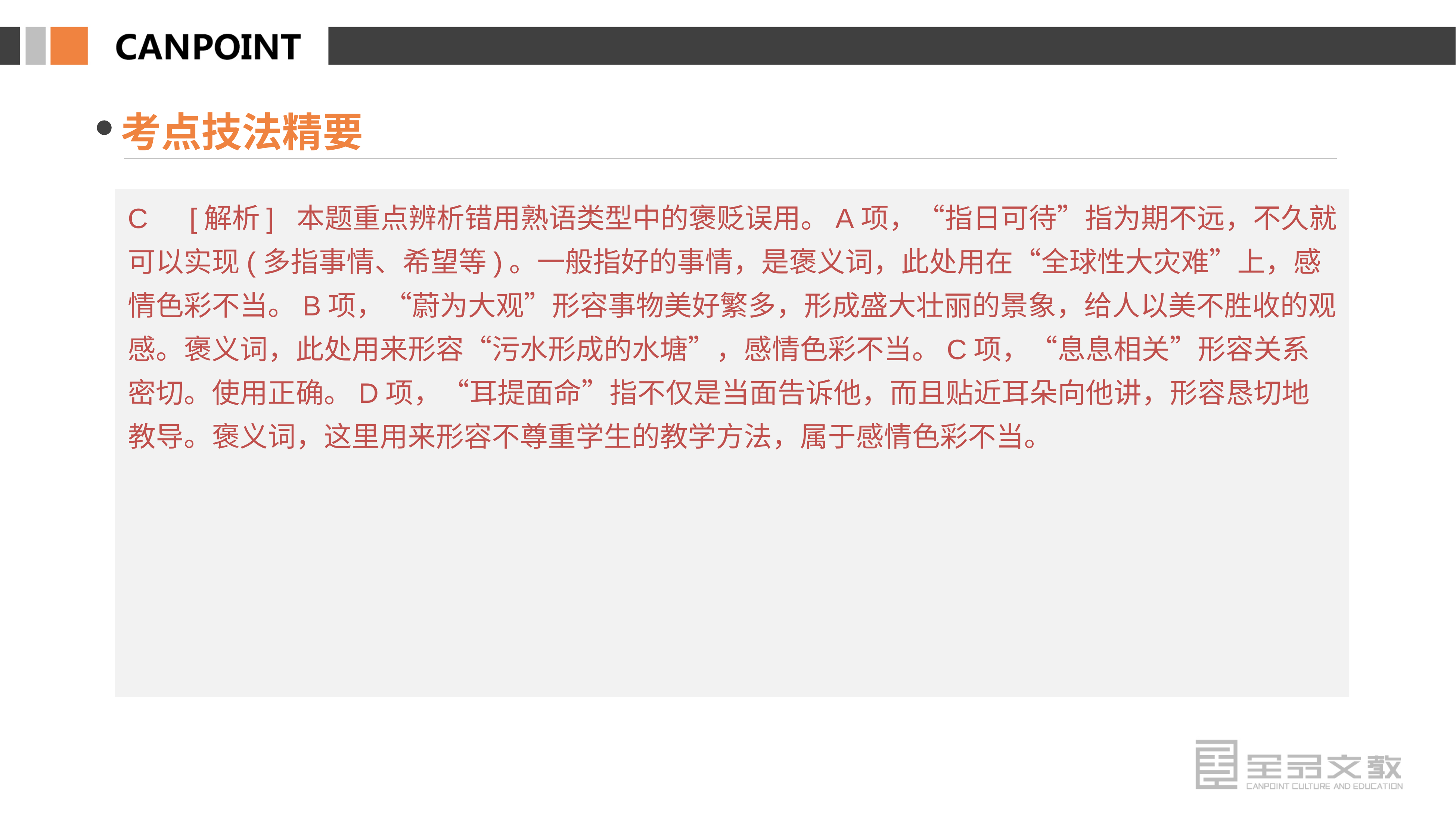

考点技法精要

C　[解析]  本题重点辨析错用熟语类型中的褒贬误用。A项，“指日可待”指为期不远，不久就可以实现(多指事情、希望等)。一般指好的事情，是褒义词，此处用在“全球性大灾难”上，感情色彩不当。B项，“蔚为大观”形容事物美好繁多，形成盛大壮丽的景象，给人以美不胜收的观感。褒义词，此处用来形容“污水形成的水塘”，感情色彩不当。C项，“息息相关”形容关系密切。使用正确。D项，“耳提面命”指不仅是当面告诉他，而且贴近耳朵向他讲，形容恳切地教导。褒义词，这里用来形容不尊重学生的教学方法，属于感情色彩不当。